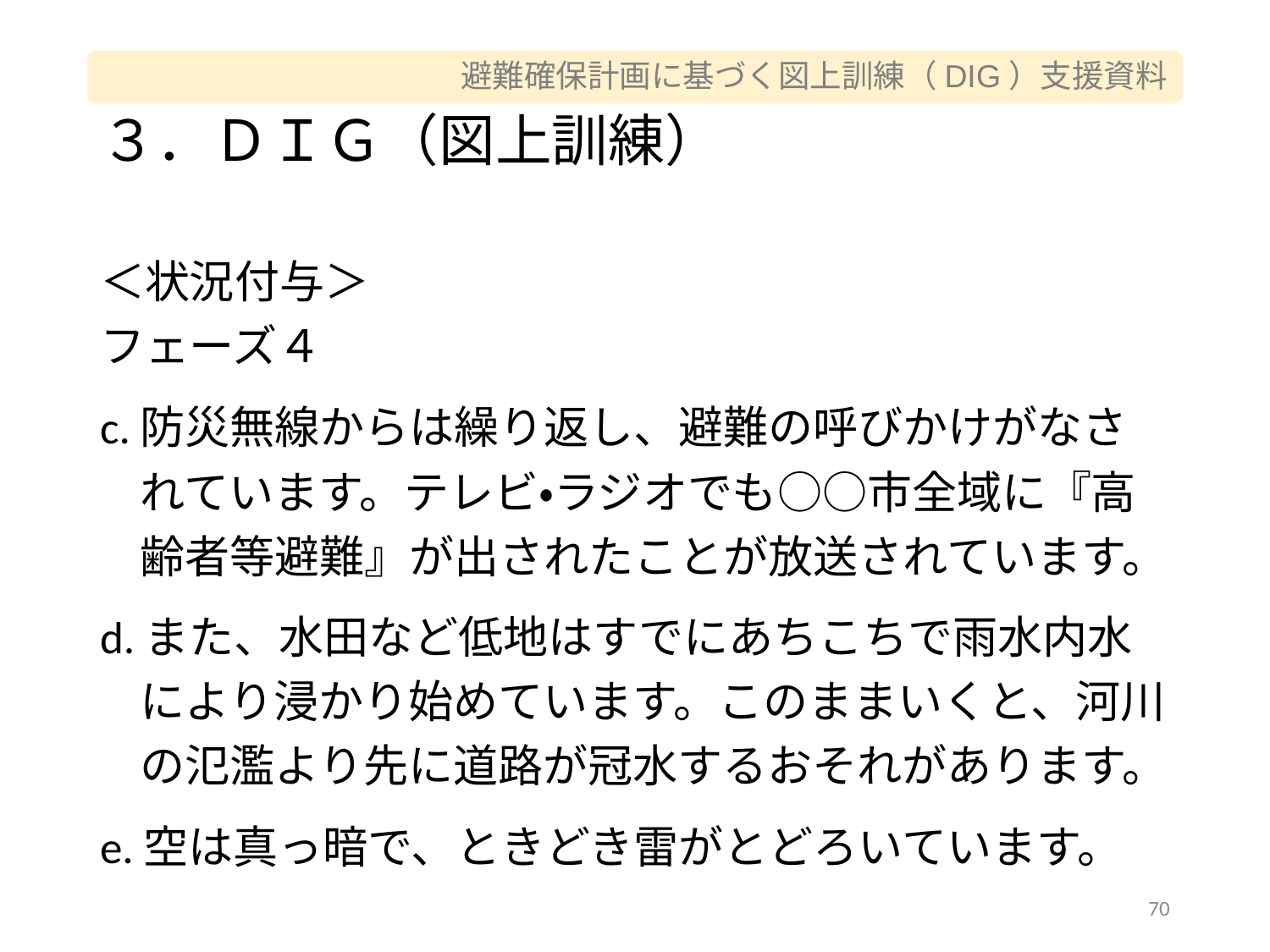

# ３．ＤＩＧ（図上訓練）
＜状況付与＞
フェーズ４
c.防災無線からは繰り返し、避難の呼びかけがなされています。テレビ・ラジオでも○○市全域に『高齢者等避難』が出されたことが放送されています。
d.また、水田など低地はすでにあちこちで雨水内水により浸かり始めています。このままいくと、河川の氾濫より先に道路が冠水するおそれがあります。
e.空は真っ暗で、ときどき雷がとどろいています。
70